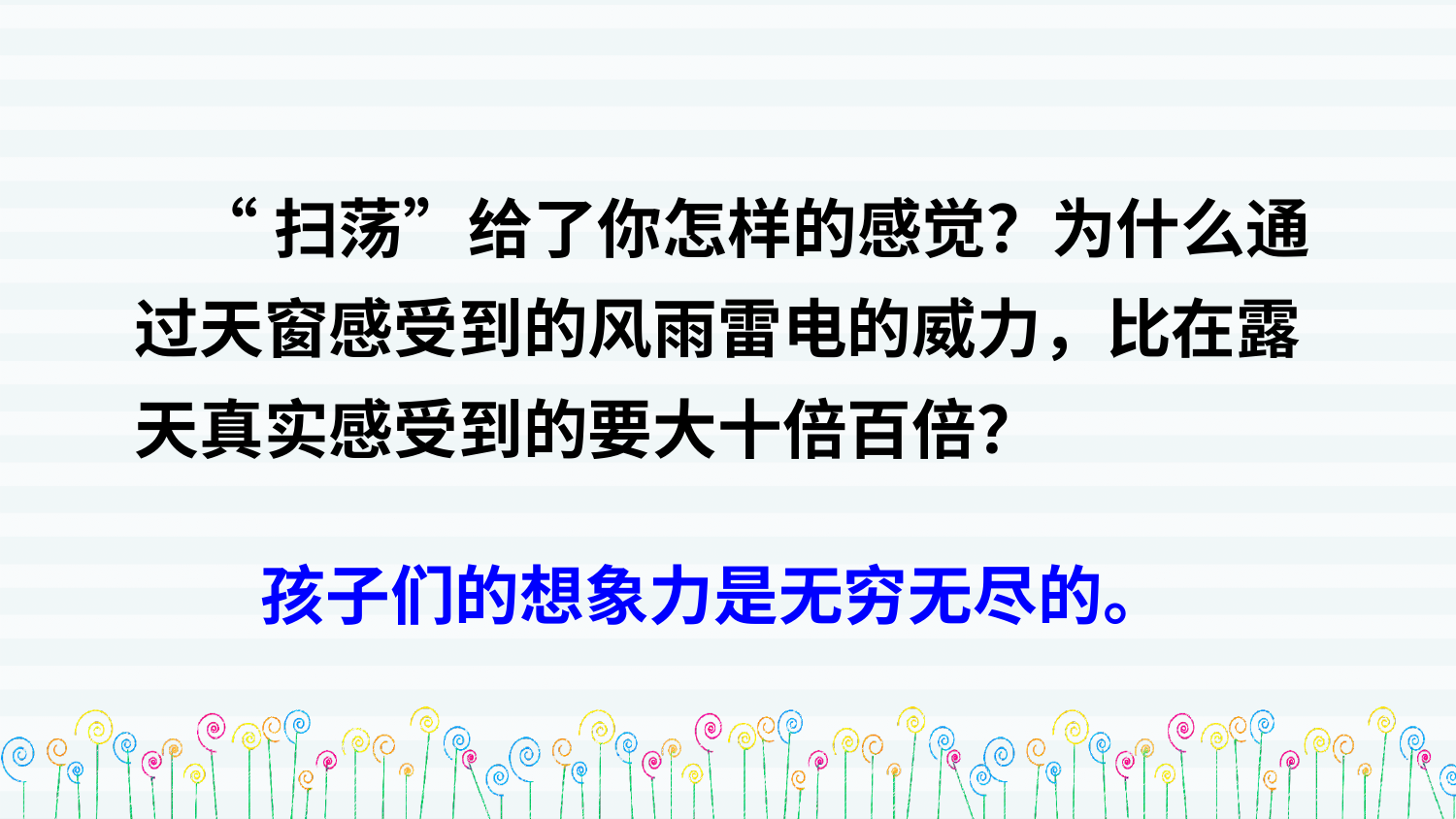

“扫荡”给了你怎样的感觉？为什么通过天窗感受到的风雨雷电的威力，比在露天真实感受到的要大十倍百倍？
孩子们的想象力是无穷无尽的。